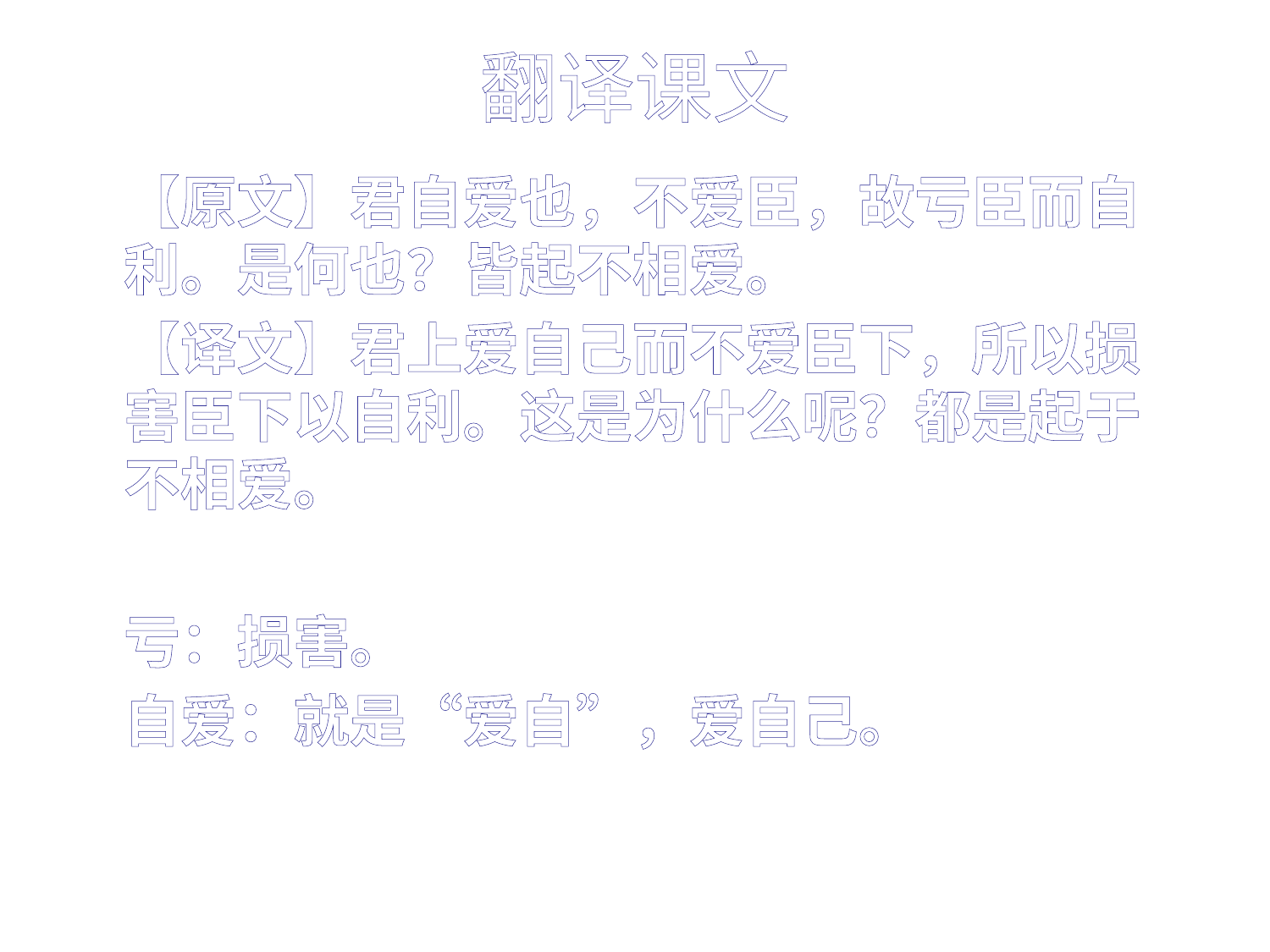

# 翻译课文
【原文】君自爱也，不爱臣，故亏臣而自利。是何也？皆起不相爱。
【译文】君上爱自己而不爱臣下，所以损害臣下以自利。这是为什么呢？都是起于不相爱。

亏：损害。
自爱：就是“爱自”，爱自己。